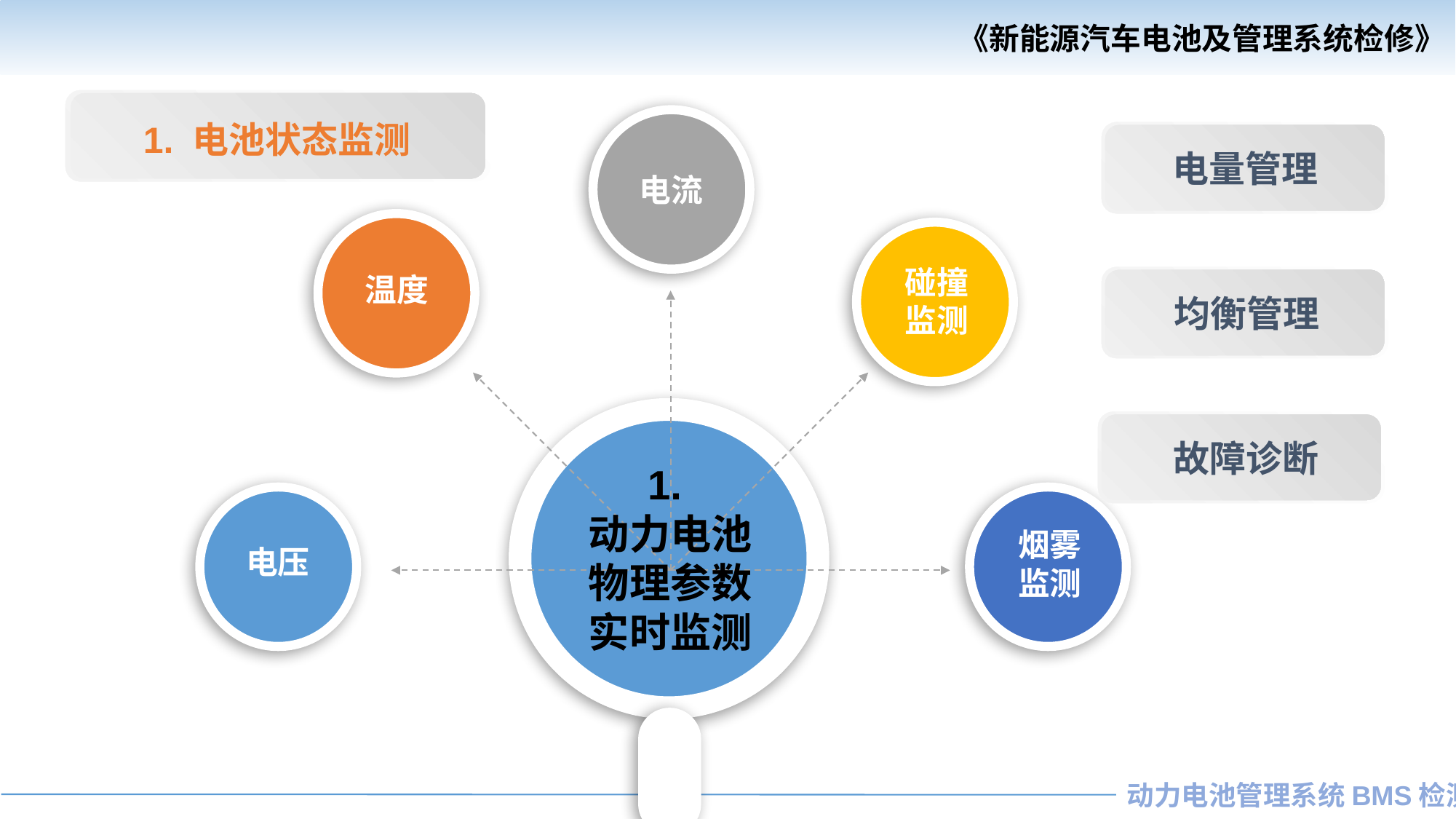

1. 电池状态监测

电量管理
电流

碰撞
监测
温度

均衡管理

故障诊断
1.
动力电池物理参数实时监测

烟雾
监测
电压